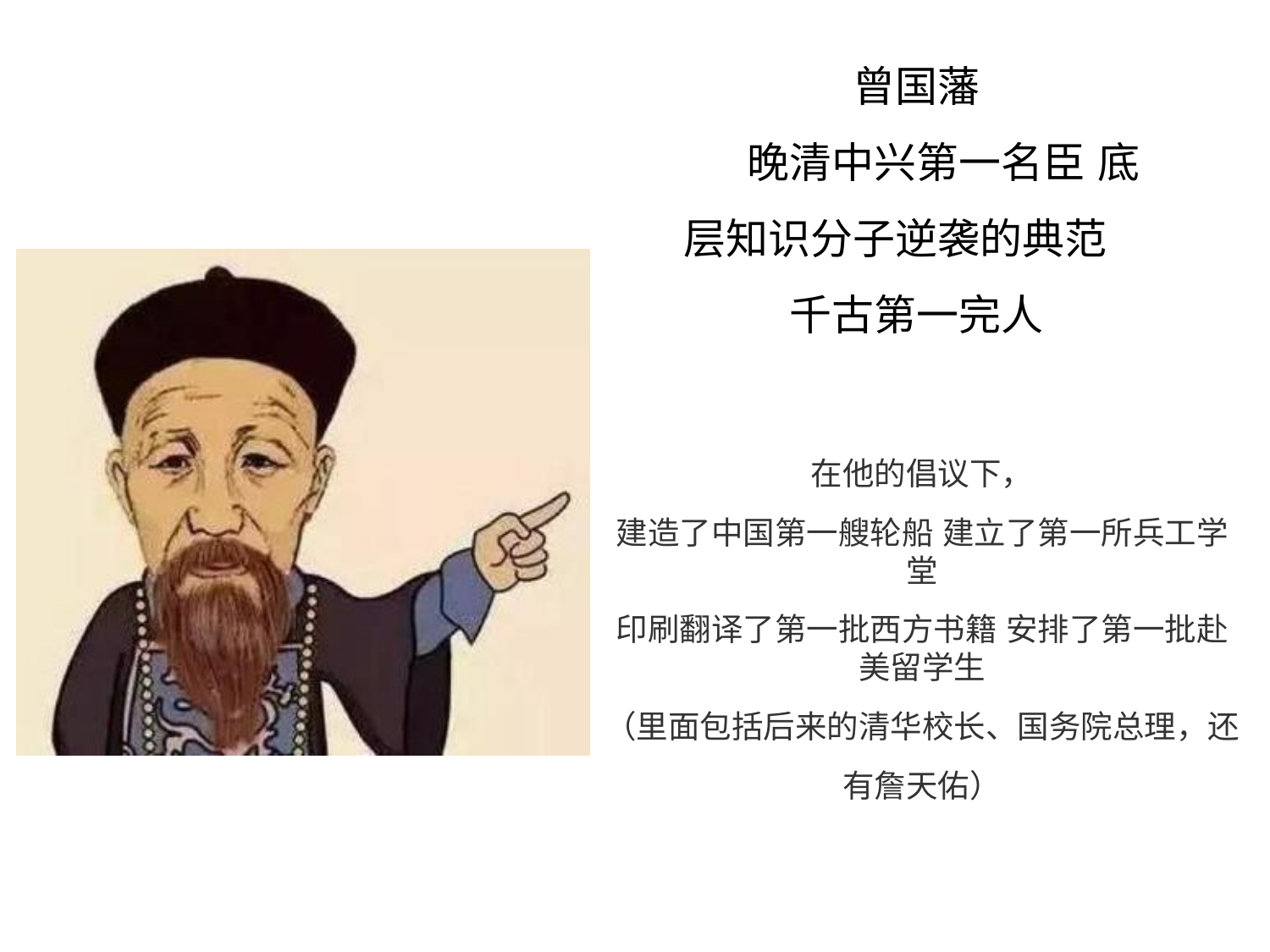

曾国藩
# 晚清中兴第一名臣 底层知识分子逆袭的典范

千古第一完人
在他的倡议下，
建造了中国第一艘轮船 建立了第一所兵工学堂
印刷翻译了第一批西方书籍 安排了第一批赴美留学生
（里面包括后来的清华校长、国务院总理，还
有詹天佑）